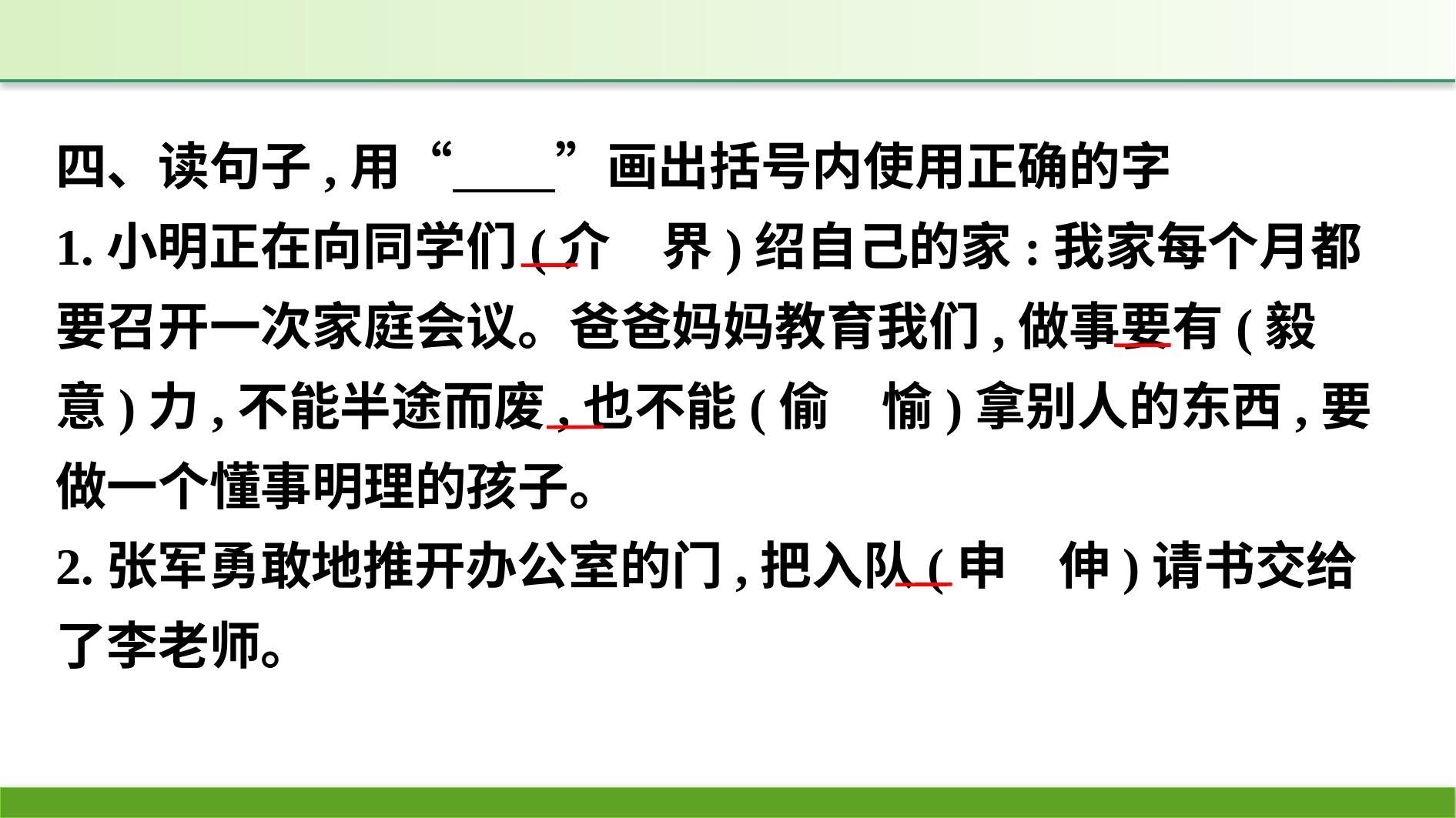

四、读句子,用“　　”画出括号内使用正确的字
1.小明正在向同学们(介　界)绍自己的家:我家每个月都要召开一次家庭会议。爸爸妈妈教育我们,做事要有(毅　意)力,不能半途而废,也不能(偷　愉)拿别人的东西,要做一个懂事明理的孩子。
2.张军勇敢地推开办公室的门,把入队(申　伸)请书交给了李老师。